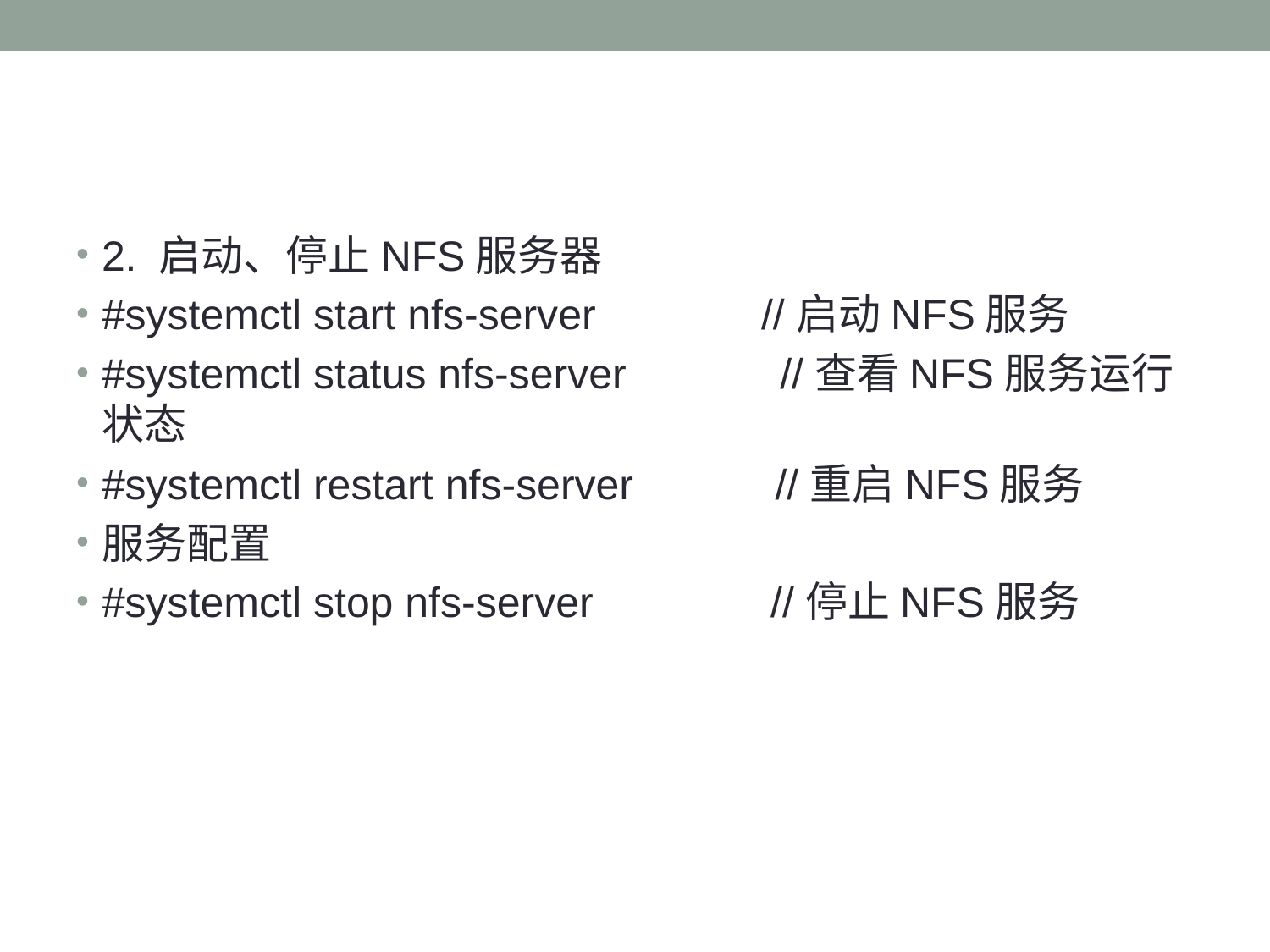

#
2. 启动、停止NFS服务器
#systemctl start nfs-server              //启动NFS服务
#systemctl status nfs-server             //查看NFS服务运行状态
#systemctl restart nfs-server            //重启NFS服务
服务配置
#systemctl stop nfs-server               //停止NFS服务